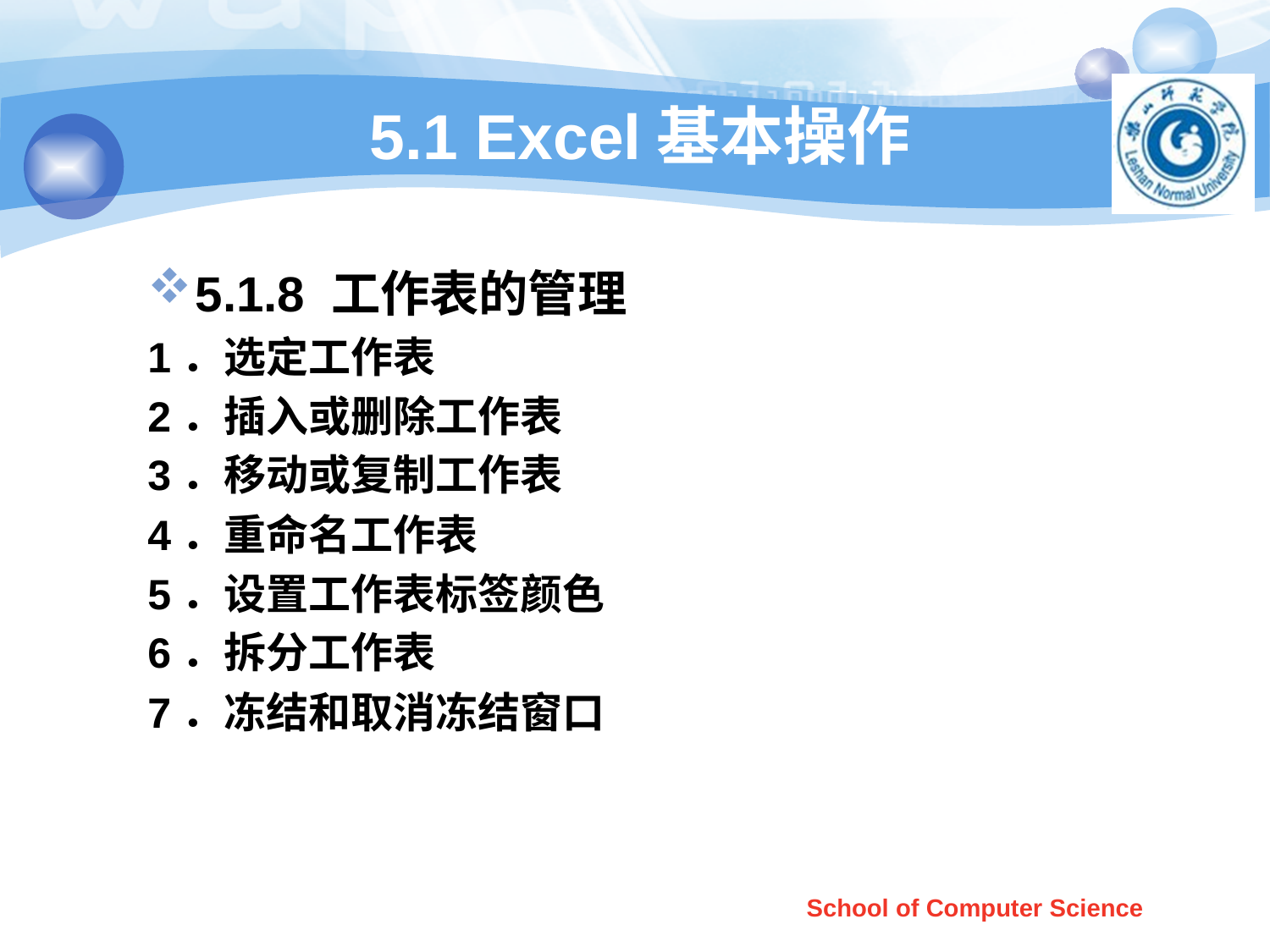

# 5.1 Excel基本操作
5.1.8 工作表的管理
1．选定工作表
2．插入或删除工作表
3．移动或复制工作表
4．重命名工作表
5．设置工作表标签颜色
6．拆分工作表
7．冻结和取消冻结窗口

School of Computer Science